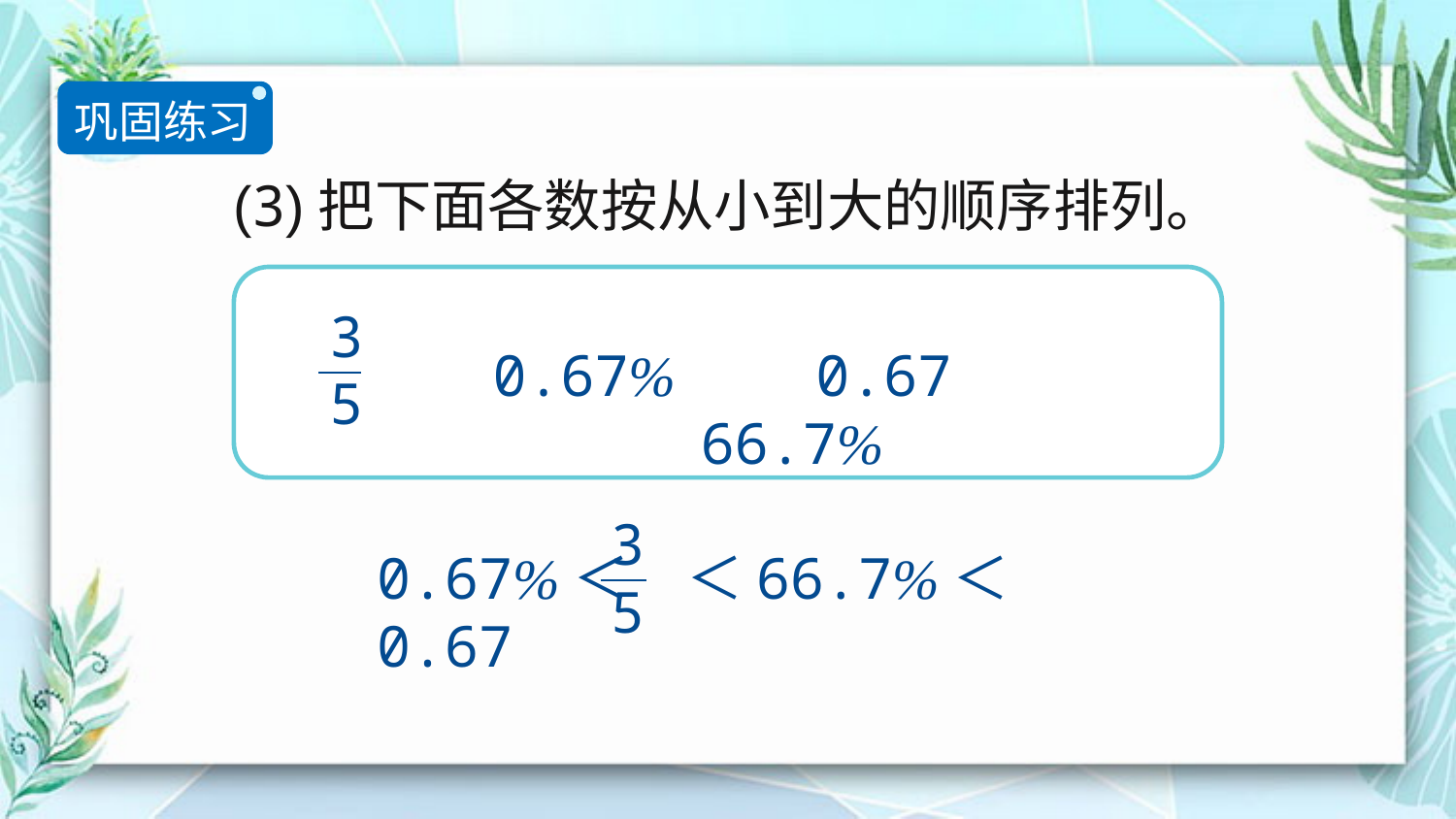

巩固练习
(3)把下面各数按从小到大的顺序排列。

3
5
0.67%　　0.67　　66.7%
3
5
0.67%＜　＜66.7%＜0.67